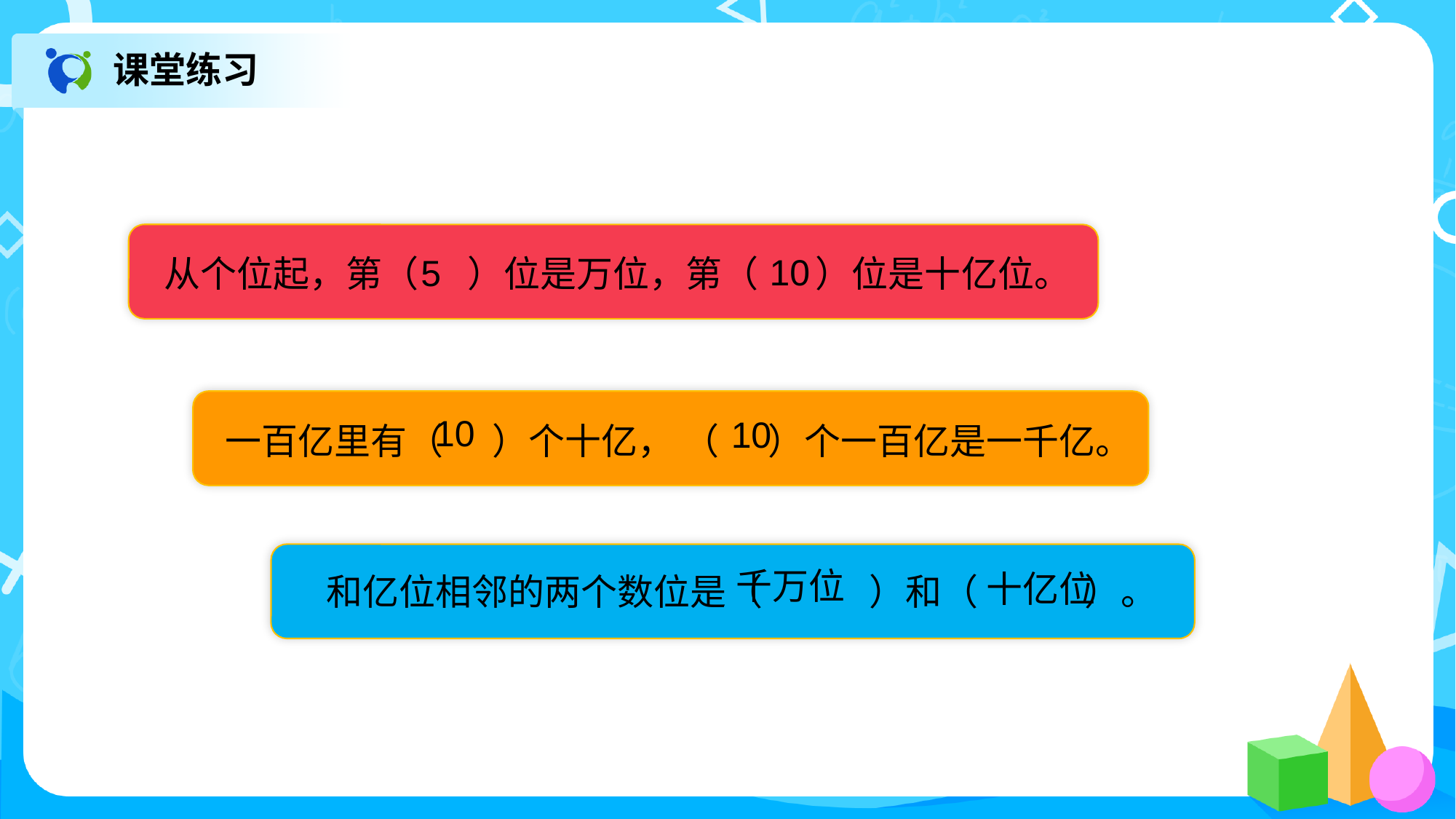

课堂练习
从个位起，第（      ）位是万位，第（       ）位是十亿位。

10
5
一百亿里有（      ）个十亿， （      ）个一百亿是一千亿。

10
10
和亿位相邻的两个数位是（             ）和（             ）。

千万位
十亿位